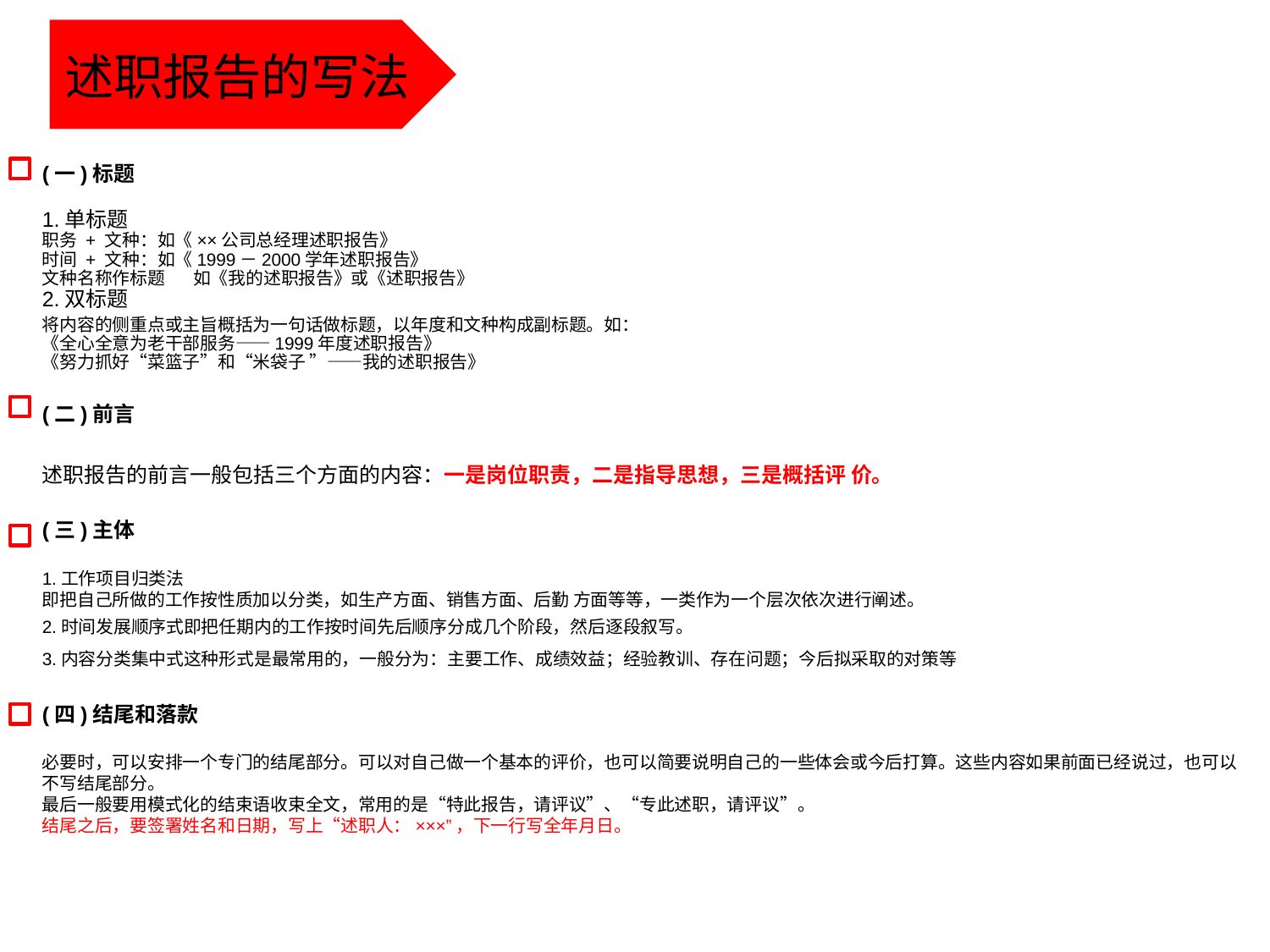

述职报告的写法
1.
(一)标题

1.单标题
职务 + 文种：如《××公司总经理述职报告》
时间 + 文种：如《1999－2000学年述职报告》
文种名称作标题       如《我的述职报告》或《述职报告》
2.双标题
将内容的侧重点或主旨概括为一句话做标题，以年度和文种构成副标题。如：
《全心全意为老干部服务——1999年度述职报告》
《努力抓好“菜篮子”和“米袋子 ”——我的述职报告》

(二)前言
述职报告的前言一般包括三个方面的内容：一是岗位职责，二是指导思想，三是概括评 价。

(三)主体

1.工作项目归类法
即把自己所做的工作按性质加以分类，如生产方面、销售方面、后勤 方面等等，一类作为一个层次依次进行阐述。
2.时间发展顺序式即把任期内的工作按时间先后顺序分成几个阶段，然后逐段叙写。
3.内容分类集中式这种形式是最常用的，一般分为：主要工作、成绩效益；经验教训、存在问题；今后拟采取的对策等

(四)结尾和落款

必要时，可以安排一个专门的结尾部分。可以对自己做一个基本的评价，也可以简要说明自己的一些体会或今后打算。这些内容如果前面已经说过，也可以不写结尾部分。
最后一般要用模式化的结束语收束全文，常用的是“特此报告，请评议”、“专此述职，请评议”。
结尾之后，要签署姓名和日期，写上“述职人：×××”，下一行写全年月日。

点击添加文本

点击添加文本

点击添加文本

点击添加文本